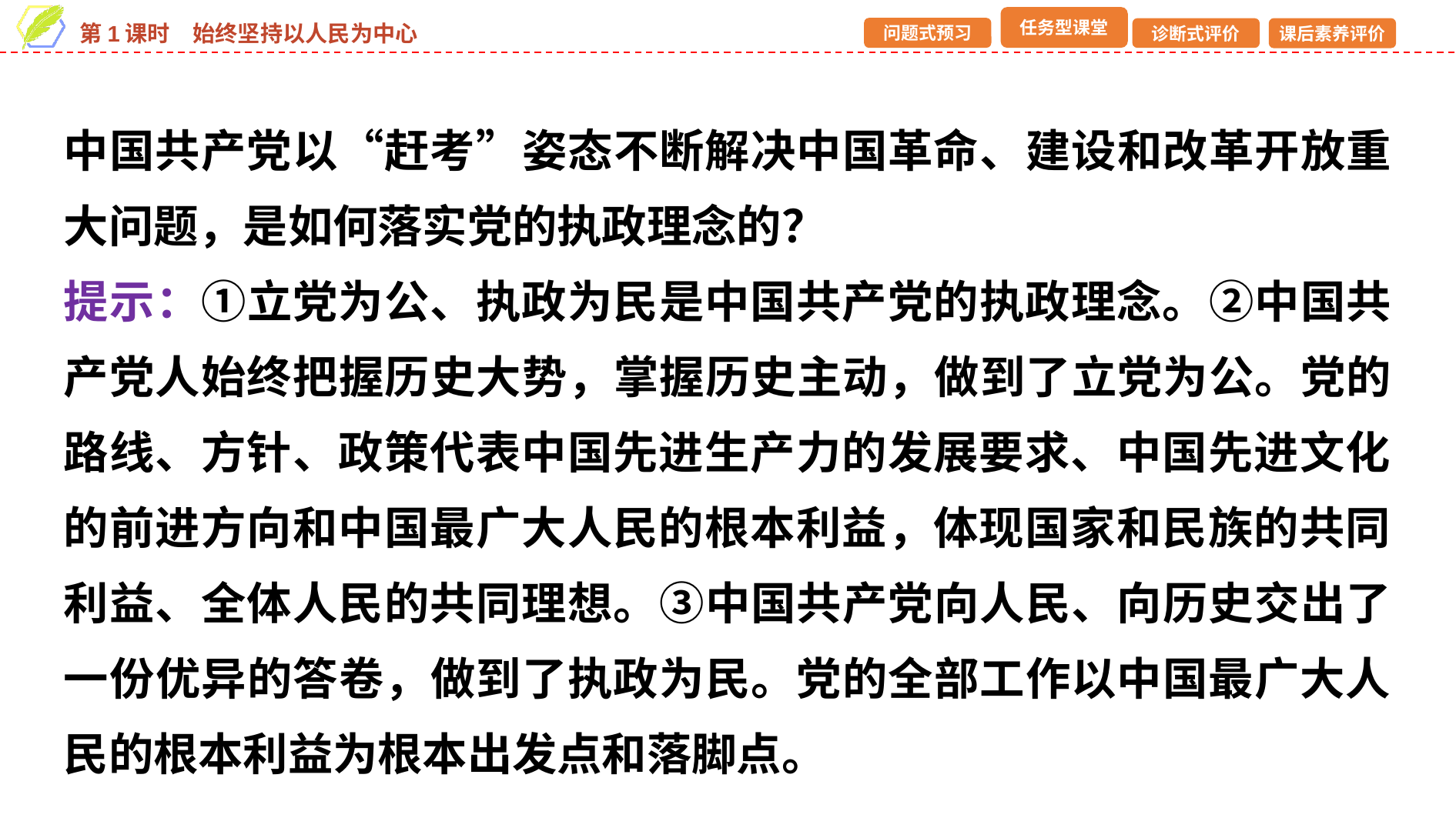

中国共产党以“赶考”姿态不断解决中国革命、建设和改革开放重大问题，是如何落实党的执政理念的？
提示：①立党为公、执政为民是中国共产党的执政理念。②中国共产党人始终把握历史大势，掌握历史主动，做到了立党为公。党的路线、方针、政策代表中国先进生产力的发展要求、中国先进文化的前进方向和中国最广大人民的根本利益，体现国家和民族的共同利益、全体人民的共同理想。③中国共产党向人民、向历史交出了一份优异的答卷，做到了执政为民。党的全部工作以中国最广大人民的根本利益为根本出发点和落脚点。